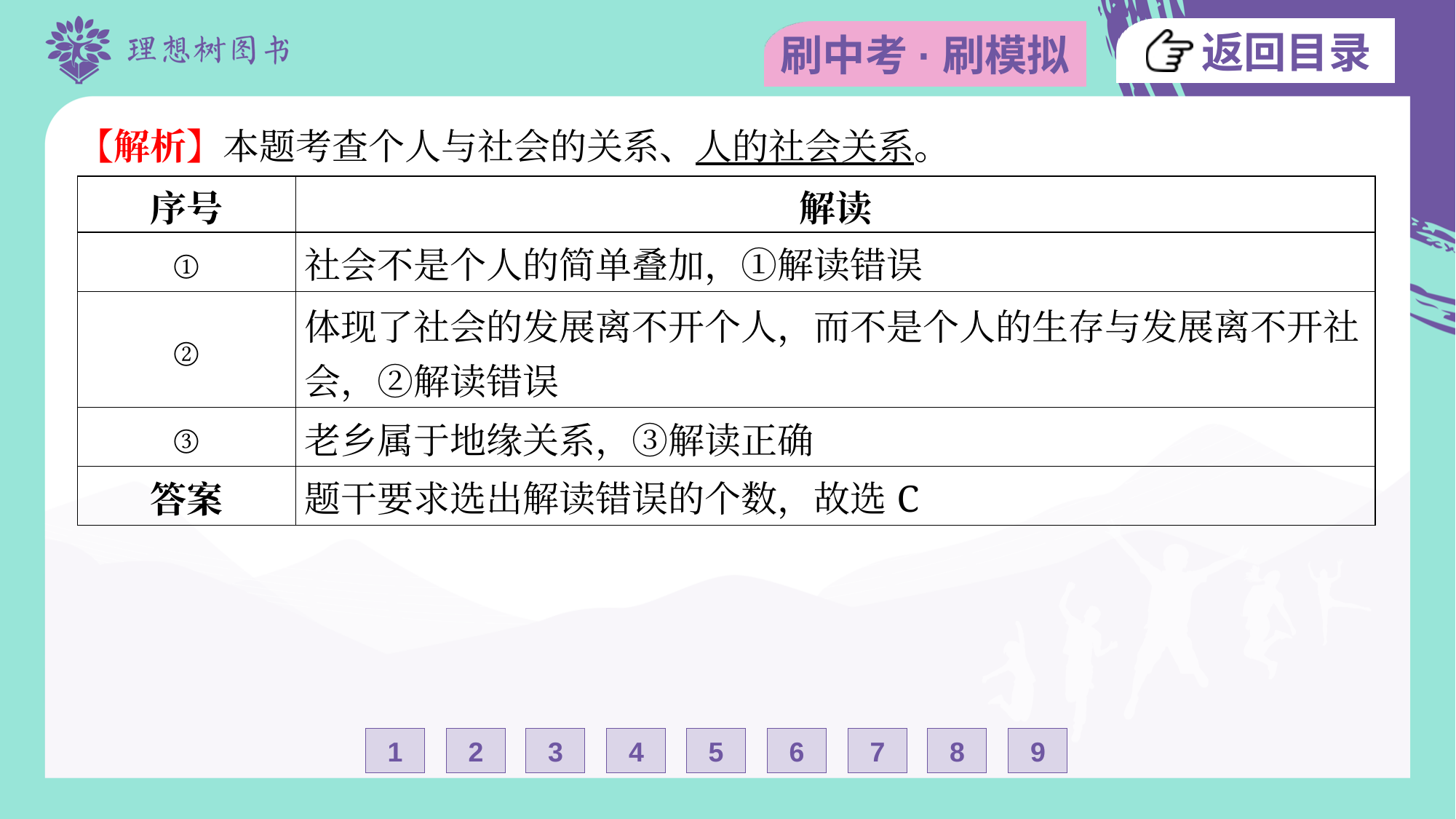

【解析】本题考查个人与社会的关系、人的社会关系。
| 序号 | 解读 |
| --- | --- |
| ① | 社会不是个人的简单叠加，①解读错误 |
| ② | 体现了社会的发展离不开个人，而不是个人的生存与发展离不开社 会，②解读错误 |
| ③ | 老乡属于地缘关系，③解读正确 |
| 答案 | 题干要求选出解读错误的个数，故选C |